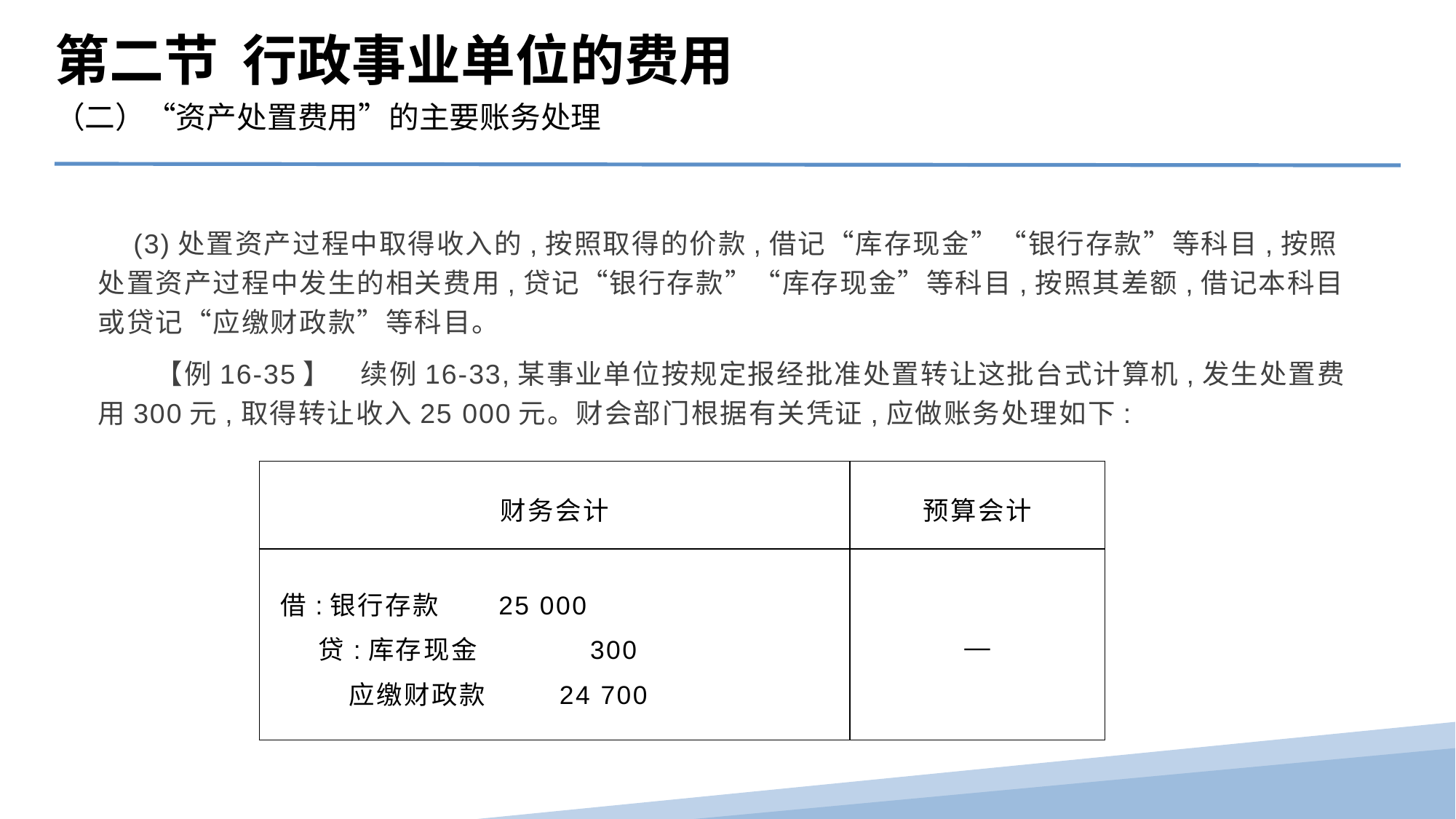

第二节  行政事业单位的费用
（二）“资产处置费用”的主要账务处理
　(3)处置资产过程中取得收入的,按照取得的价款,借记“库存现金”“银行存款”等科目,按照处置资产过程中发生的相关费用,贷记“银行存款”“库存现金”等科目,按照其差额,借记本科目或贷记“应缴财政款”等科目。
　　【例16-35】　续例16-33,某事业单位按规定报经批准处置转让这批台式计算机,发生处置费用300元,取得转让收入25 000元。财会部门根据有关凭证,应做账务处理如下:
| 财务会计 | 预算会计 |
| --- | --- |
| 借:银行存款 25 000 贷:库存现金 300 应缴财政款 24 700 | — |